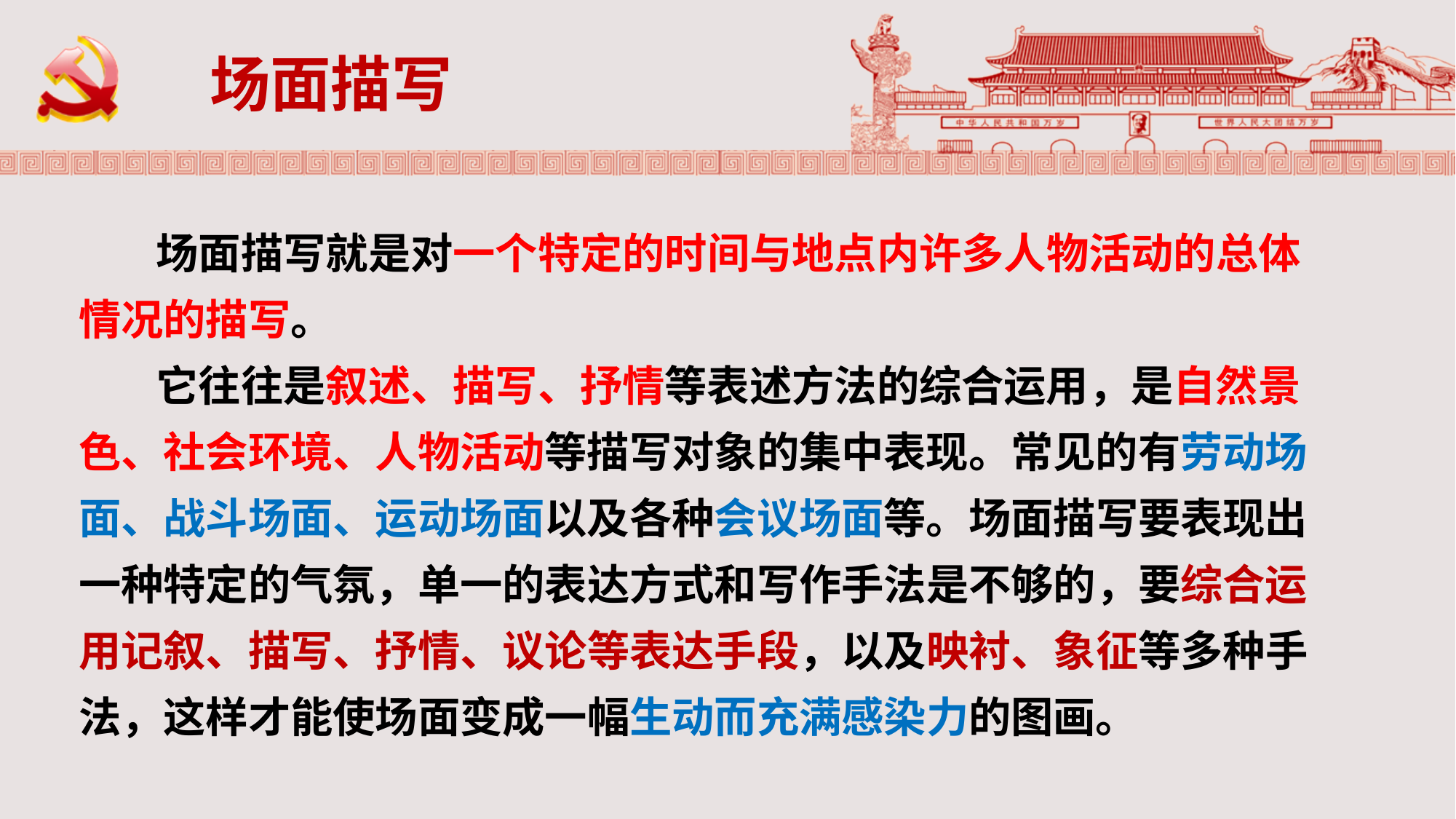

场面描写
       场面描写就是对一个特定的时间与地点内许多人物活动的总体情况的描写。
       它往往是叙述、描写、抒情等表述方法的综合运用，是自然景色、社会环境、人物活动等描写对象的集中表现。常见的有劳动场面、战斗场面、运动场面以及各种会议场面等。场面描写要表现出一种特定的气氛，单一的表达方式和写作手法是不够的，要综合运用记叙、描写、抒情、议论等表达手段，以及映衬、象征等多种手法，这样才能使场面变成一幅生动而充满感染力的图画。